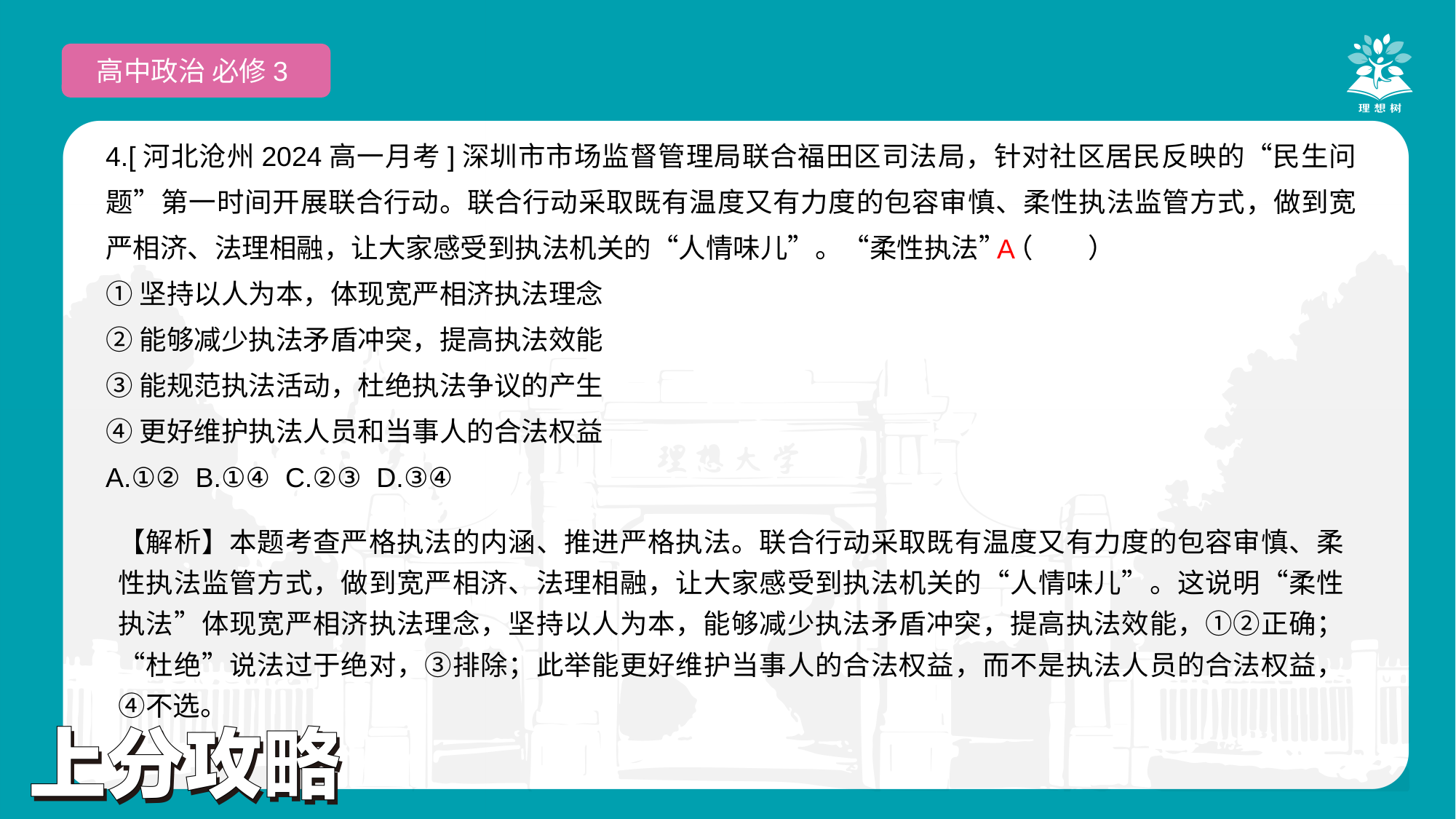

高中政治 必修3
4.[河北沧州2024高一月考]深圳市市场监督管理局联合福田区司法局，针对社区居民反映的“民生问题”第一时间开展联合行动。联合行动采取既有温度又有力度的包容审慎、柔性执法监管方式，做到宽严相济、法理相融，让大家感受到执法机关的“人情味儿”。“柔性执法”（　　）
①坚持以人为本，体现宽严相济执法理念
②能够减少执法矛盾冲突，提高执法效能
③能规范执法活动，杜绝执法争议的产生
④更好维护执法人员和当事人的合法权益
A.①②  B.①④  C.②③  D.③④
 A
【解析】本题考查严格执法的内涵、推进严格执法。联合行动采取既有温度又有力度的包容审慎、柔性执法监管方式，做到宽严相济、法理相融，让大家感受到执法机关的“人情味儿”。这说明“柔性执法”体现宽严相济执法理念，坚持以人为本，能够减少执法矛盾冲突，提高执法效能，①②正确；“杜绝”说法过于绝对，③排除；此举能更好维护当事人的合法权益，而不是执法人员的合法权益，④不选。